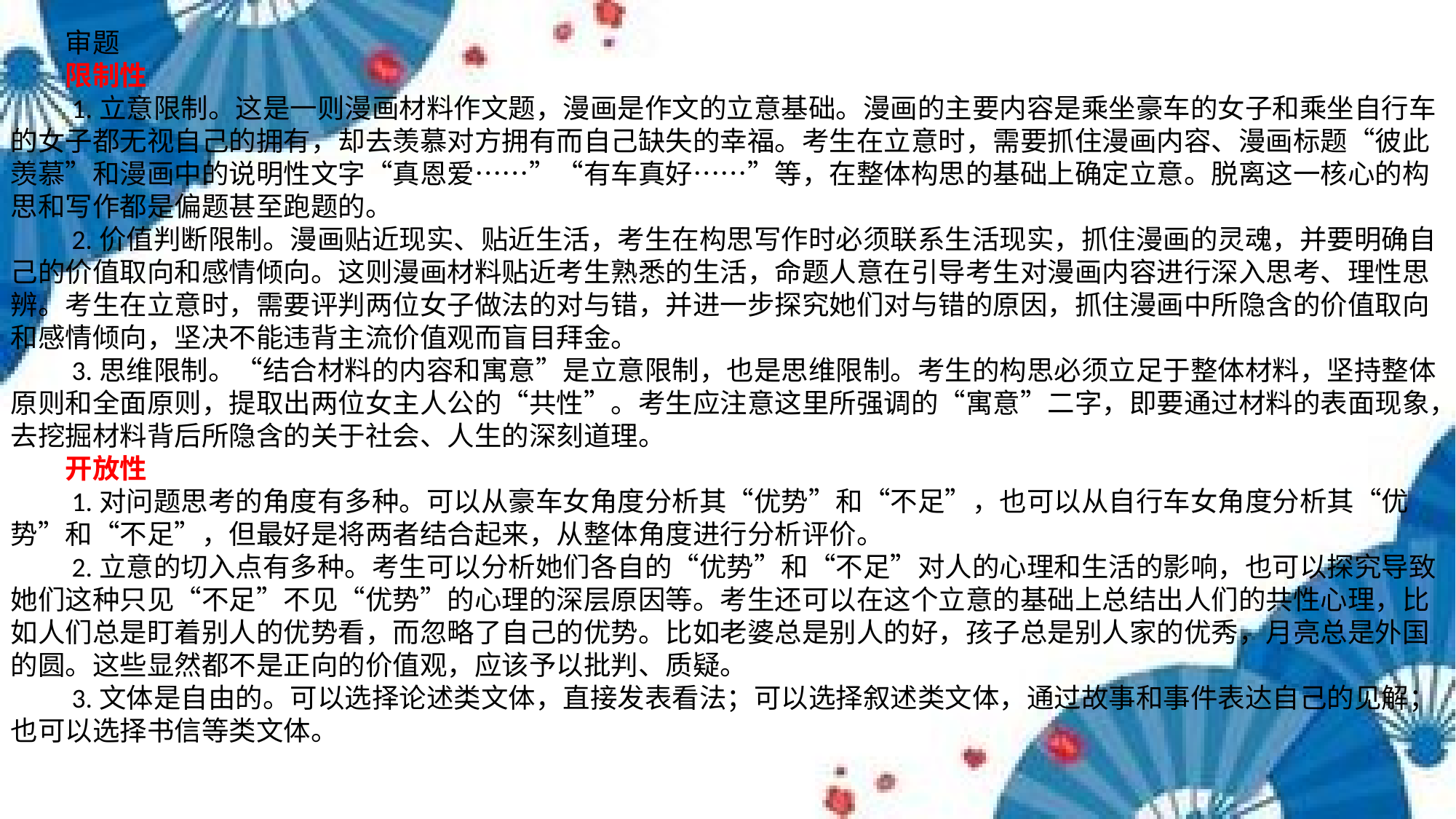

审题
　　限制性
　　1.立意限制。这是一则漫画材料作文题，漫画是作文的立意基础。漫画的主要内容是乘坐豪车的女子和乘坐自行车的女子都无视自己的拥有，却去羡慕对方拥有而自己缺失的幸福。考生在立意时，需要抓住漫画内容、漫画标题“彼此羡慕”和漫画中的说明性文字“真恩爱……”“有车真好……”等，在整体构思的基础上确定立意。脱离这一核心的构思和写作都是偏题甚至跑题的。
　　2.价值判断限制。漫画贴近现实、贴近生活，考生在构思写作时必须联系生活现实，抓住漫画的灵魂，并要明确自己的价值取向和感情倾向。这则漫画材料贴近考生熟悉的生活，命题人意在引导考生对漫画内容进行深入思考、理性思辨。考生在立意时，需要评判两位女子做法的对与错，并进一步探究她们对与错的原因，抓住漫画中所隐含的价值取向和感情倾向，坚决不能违背主流价值观而盲目拜金。
　　3.思维限制。“结合材料的内容和寓意”是立意限制，也是思维限制。考生的构思必须立足于整体材料，坚持整体原则和全面原则，提取出两位女主人公的“共性”。考生应注意这里所强调的“寓意”二字，即要通过材料的表面现象，去挖掘材料背后所隐含的关于社会、人生的深刻道理。
　　开放性
　　1.对问题思考的角度有多种。可以从豪车女角度分析其“优势”和“不足”，也可以从自行车女角度分析其“优势”和“不足”，但最好是将两者结合起来，从整体角度进行分析评价。
　　2.立意的切入点有多种。考生可以分析她们各自的“优势”和“不足”对人的心理和生活的影响，也可以探究导致她们这种只见“不足”不见“优势”的心理的深层原因等。考生还可以在这个立意的基础上总结出人们的共性心理，比如人们总是盯着别人的优势看，而忽略了自己的优势。比如老婆总是别人的好，孩子总是别人家的优秀，月亮总是外国的圆。这些显然都不是正向的价值观，应该予以批判、质疑。
　　3.文体是自由的。可以选择论述类文体，直接发表看法；可以选择叙述类文体，通过故事和事件表达自己的见解；也可以选择书信等类文体。